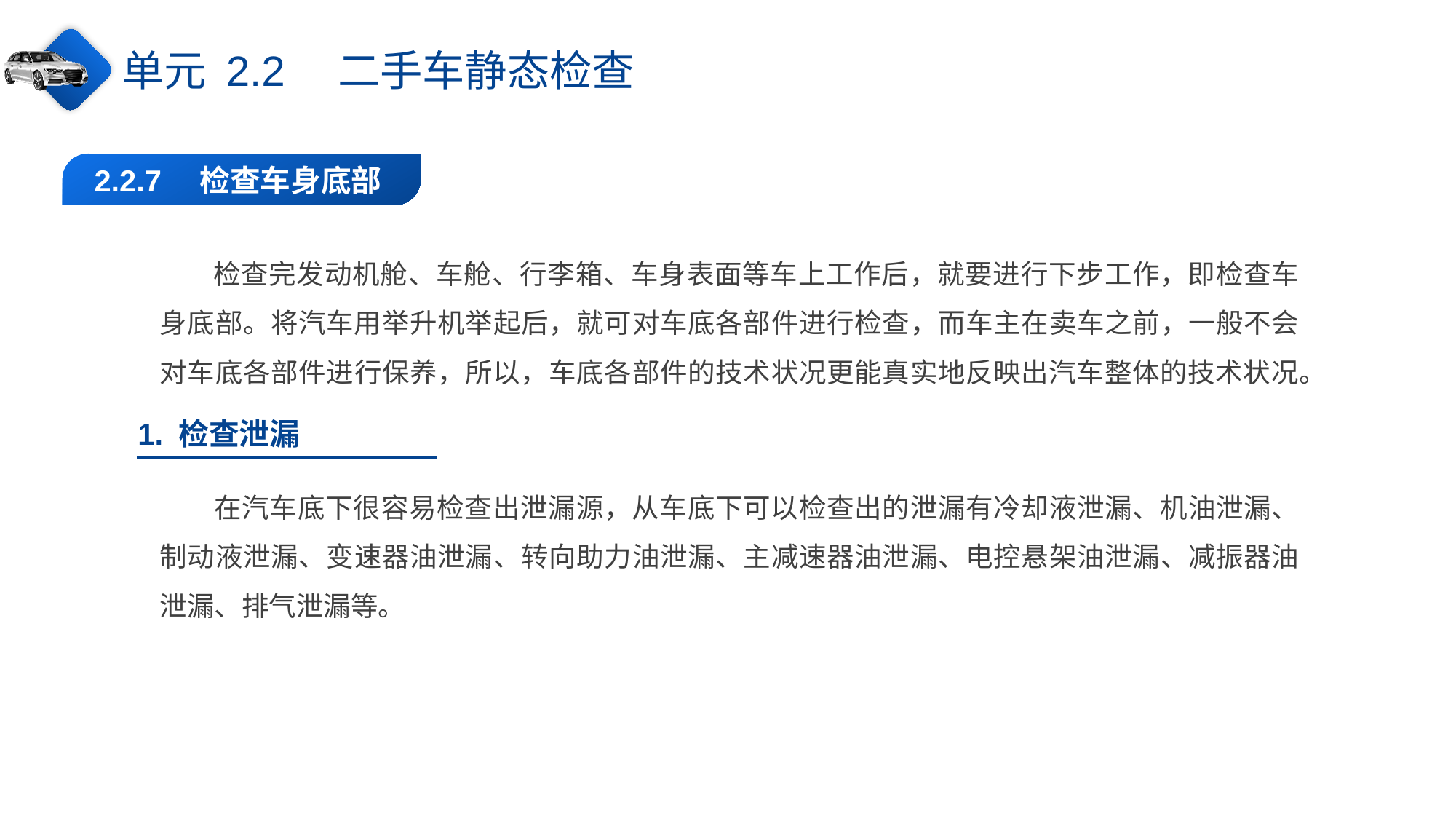

单元 2.2　二手车静态检查
2.2.7　检查车身底部
检查完发动机舱、车舱、行李箱、车身表面等车上工作后，就要进行下步工作，即检查车身底部。将汽车用举升机举起后，就可对车底各部件进行检查，而车主在卖车之前，一般不会对车底各部件进行保养，所以，车底各部件的技术状况更能真实地反映出汽车整体的技术状况。
1. 检查泄漏
在汽车底下很容易检查出泄漏源，从车底下可以检查出的泄漏有冷却液泄漏、机油泄漏、制动液泄漏、变速器油泄漏、转向助力油泄漏、主减速器油泄漏、电控悬架油泄漏、减振器油泄漏、排气泄漏等。